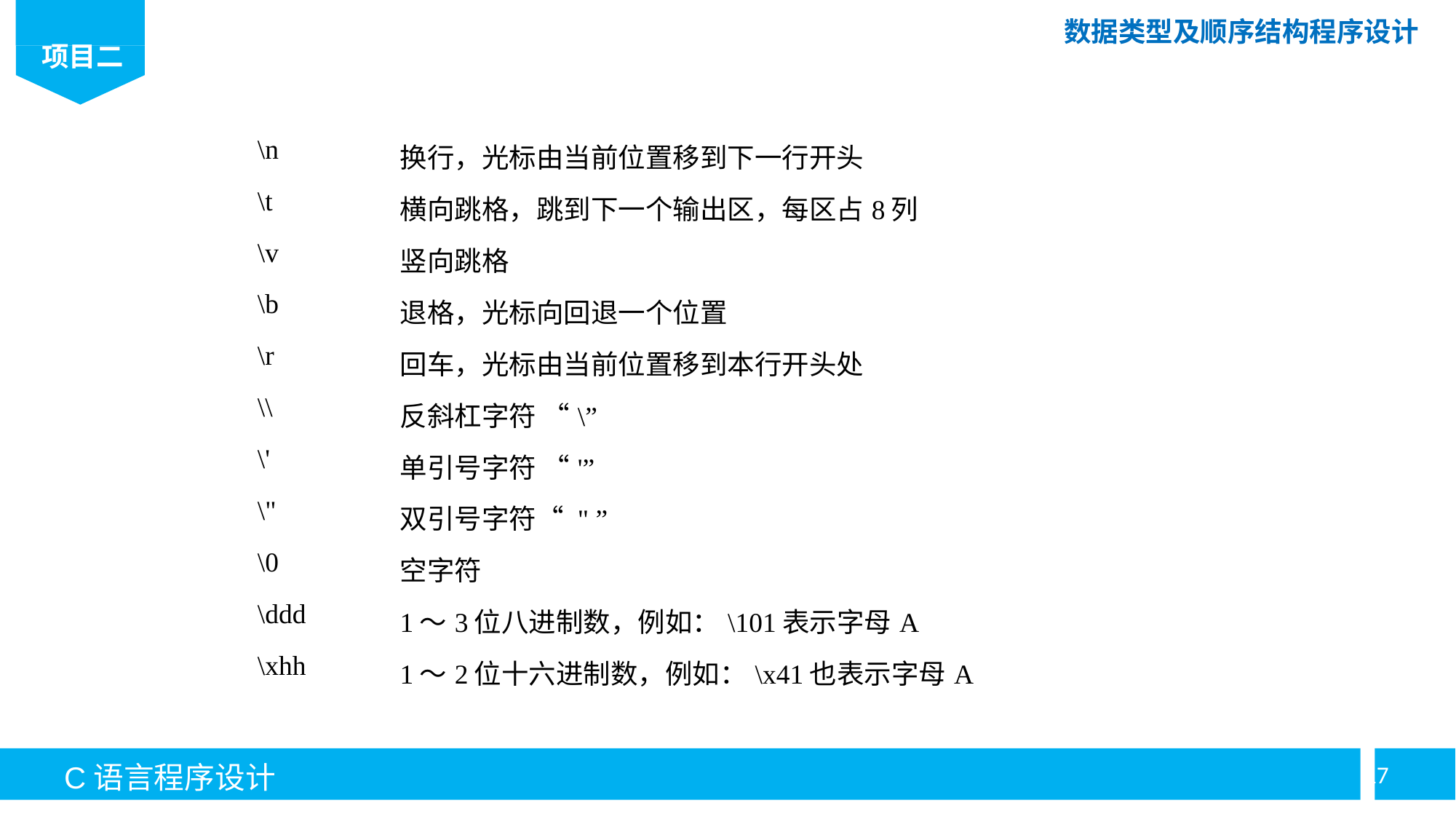

| \n | 换行，光标由当前位置移到下一行开头 |
| --- | --- |
| \t | 横向跳格，跳到下一个输出区，每区占8列 |
| \v | 竖向跳格 |
| \b | 退格，光标向回退一个位置 |
| \r | 回车，光标由当前位置移到本行开头处 |
| \\ | 反斜杠字符 “\” |
| \' | 单引号字符 “'” |
| \" | 双引号字符“ " ” |
| \0 | 空字符 |
| \ddd | 1～3位八进制数，例如：\101表示字母A |
| \xhh | 1～2位十六进制数，例如：\x41也表示字母A |